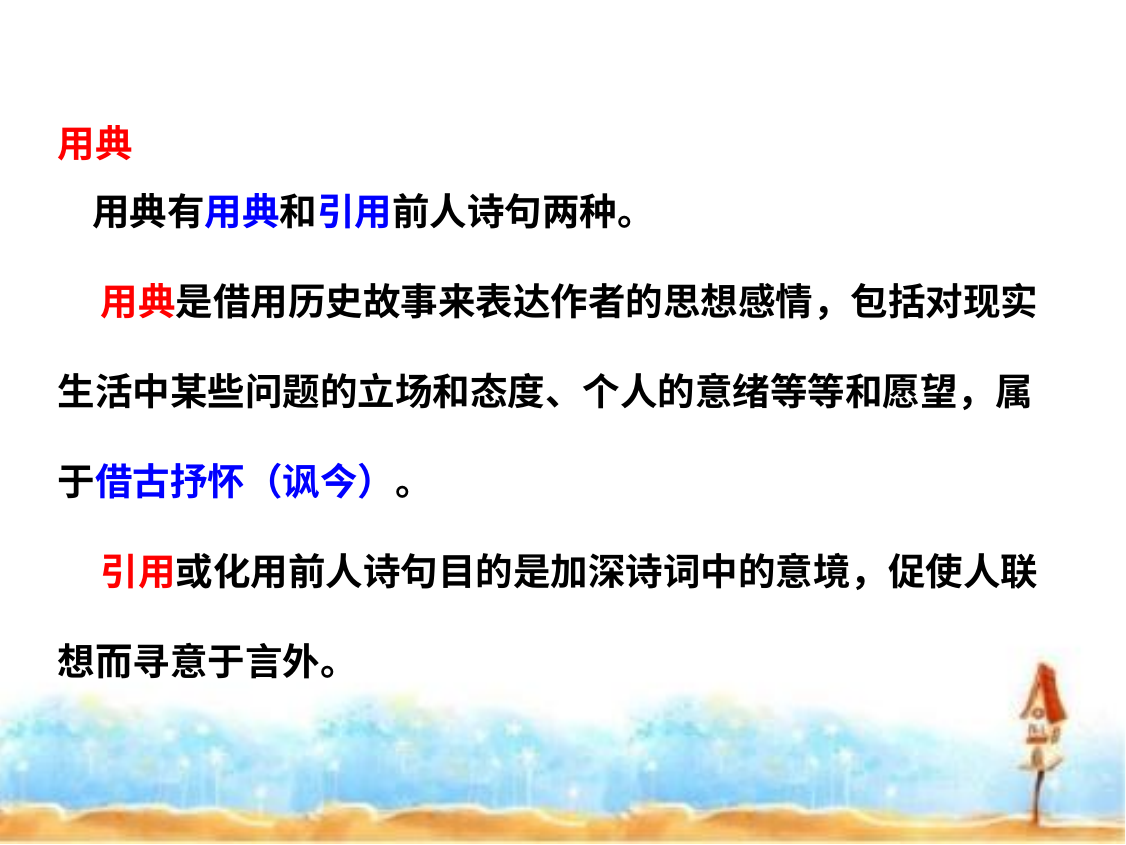

用典
   用典有用典和引用前人诗句两种。
    用典是借用历史故事来表达作者的思想感情，包括对现实生活中某些问题的立场和态度、个人的意绪等等和愿望，属于借古抒怀（讽今）。
    引用或化用前人诗句目的是加深诗词中的意境，促使人联想而寻意于言外。